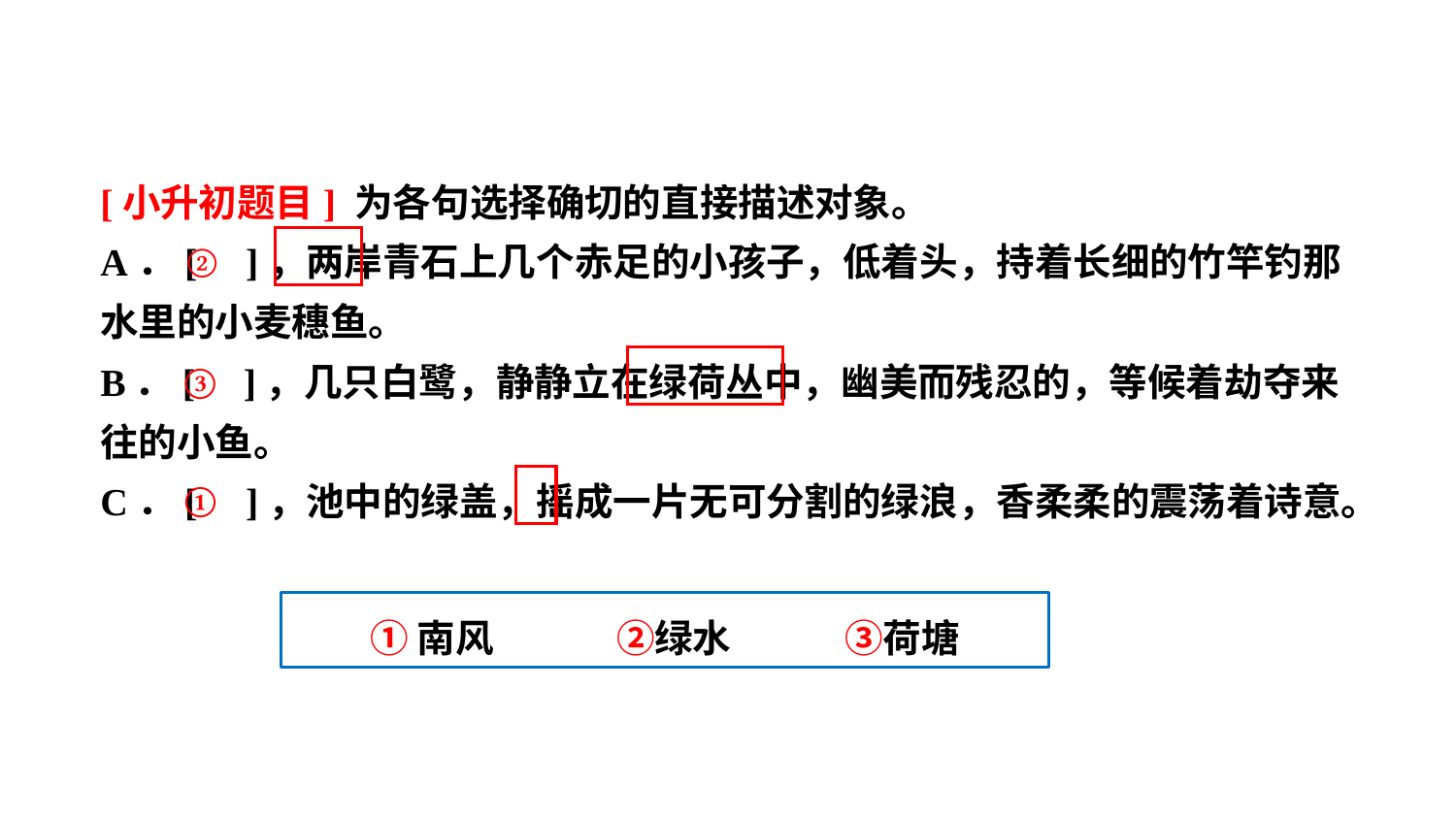

[小升初题目] 为各句选择确切的直接描述对象。
A．[     ]，两岸青石上几个赤足的小孩子，低着头，持着长细的竹竿钓那水里的小麦穗鱼。
B．[     ]，几只白鹭，静静立在绿荷丛中，幽美而残忍的，等候着劫夺来往的小鱼。
C．[     ]，池中的绿盖，摇成一片无可分割的绿浪，香柔柔的震荡着诗意。

②

③

①
①南风              ②绿水             ③荷塘